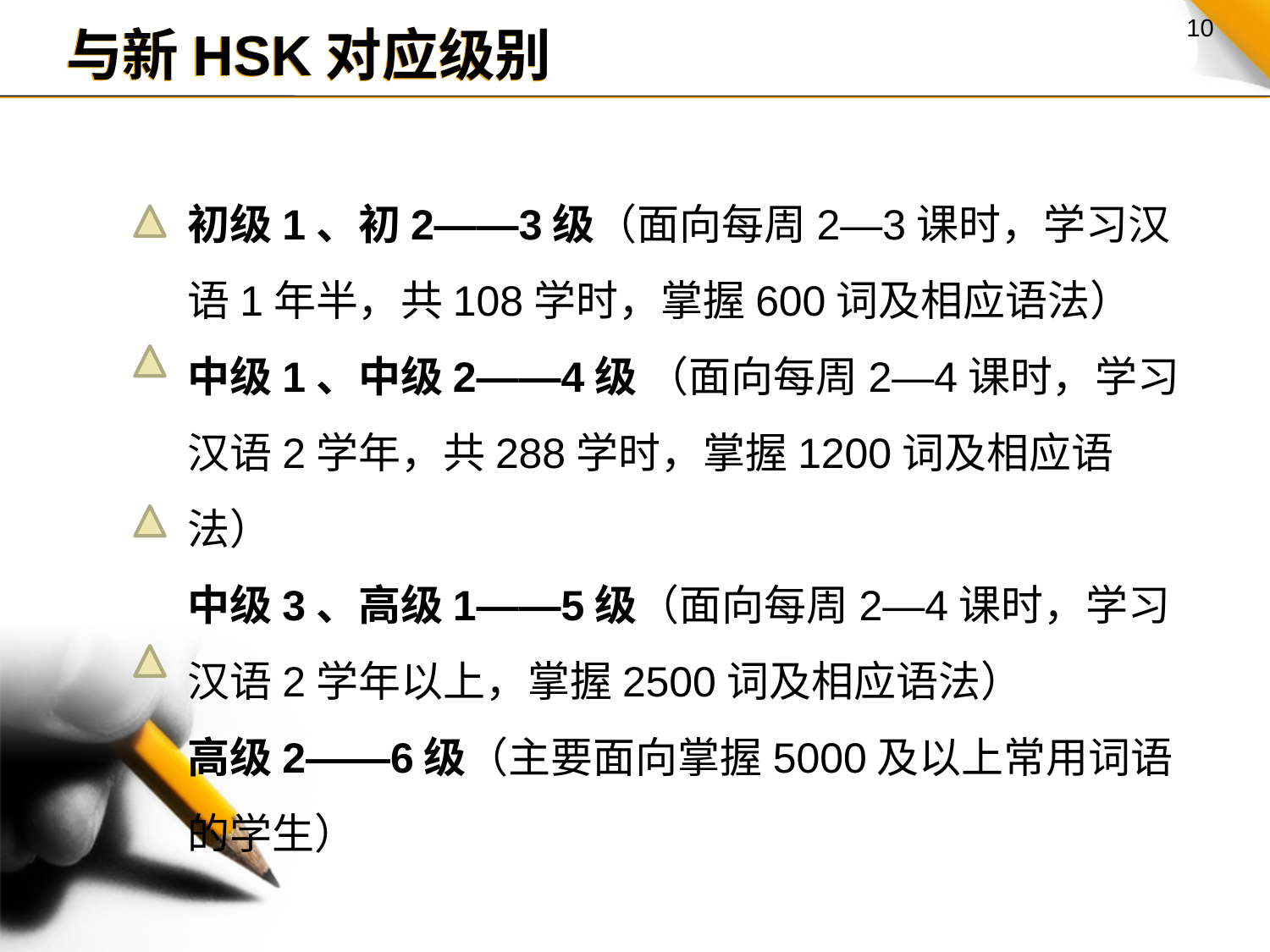

与新HSK对应级别
初级1、初2——3级（面向每周2—3课时，学习汉语1年半，共108学时，掌握600词及相应语法）
中级1、中级2——4级 （面向每周2—4课时，学习汉语2学年，共288学时，掌握1200词及相应语法）
中级3、高级1——5级（面向每周2—4课时，学习汉语2学年以上，掌握2500词及相应语法）
高级2——6级（主要面向掌握5000及以上常用词语的学生）